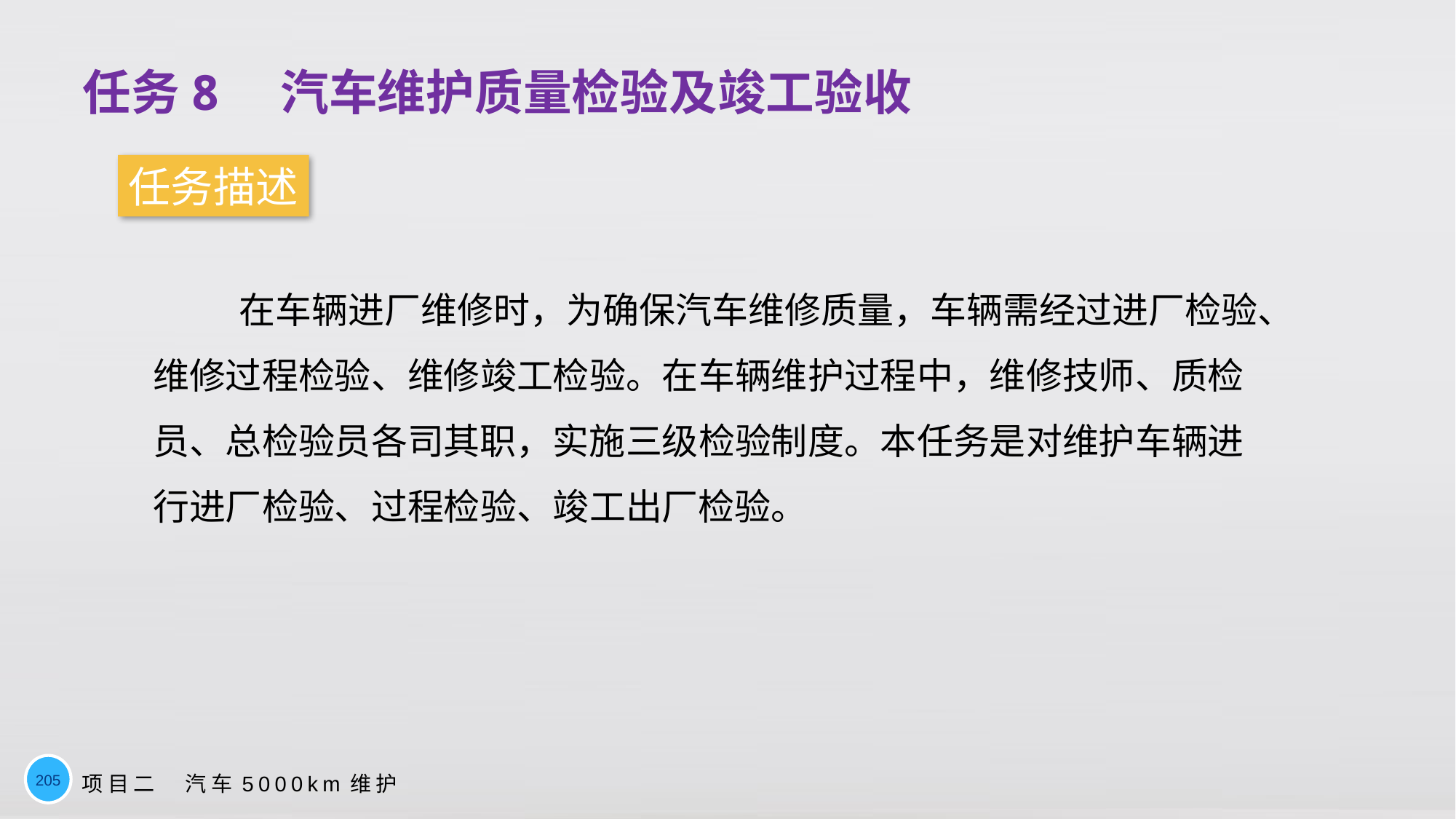

任务8　汽车维护质量检验及竣工验收
任务描述
在车辆进厂维修时，为确保汽车维修质量，车辆需经过进厂检验、维修过程检验、维修竣工检验。在车辆维护过程中，维修技师、质检员、总检验员各司其职，实施三级检验制度。本任务是对维护车辆进行进厂检验、过程检验、竣工出厂检验。
205